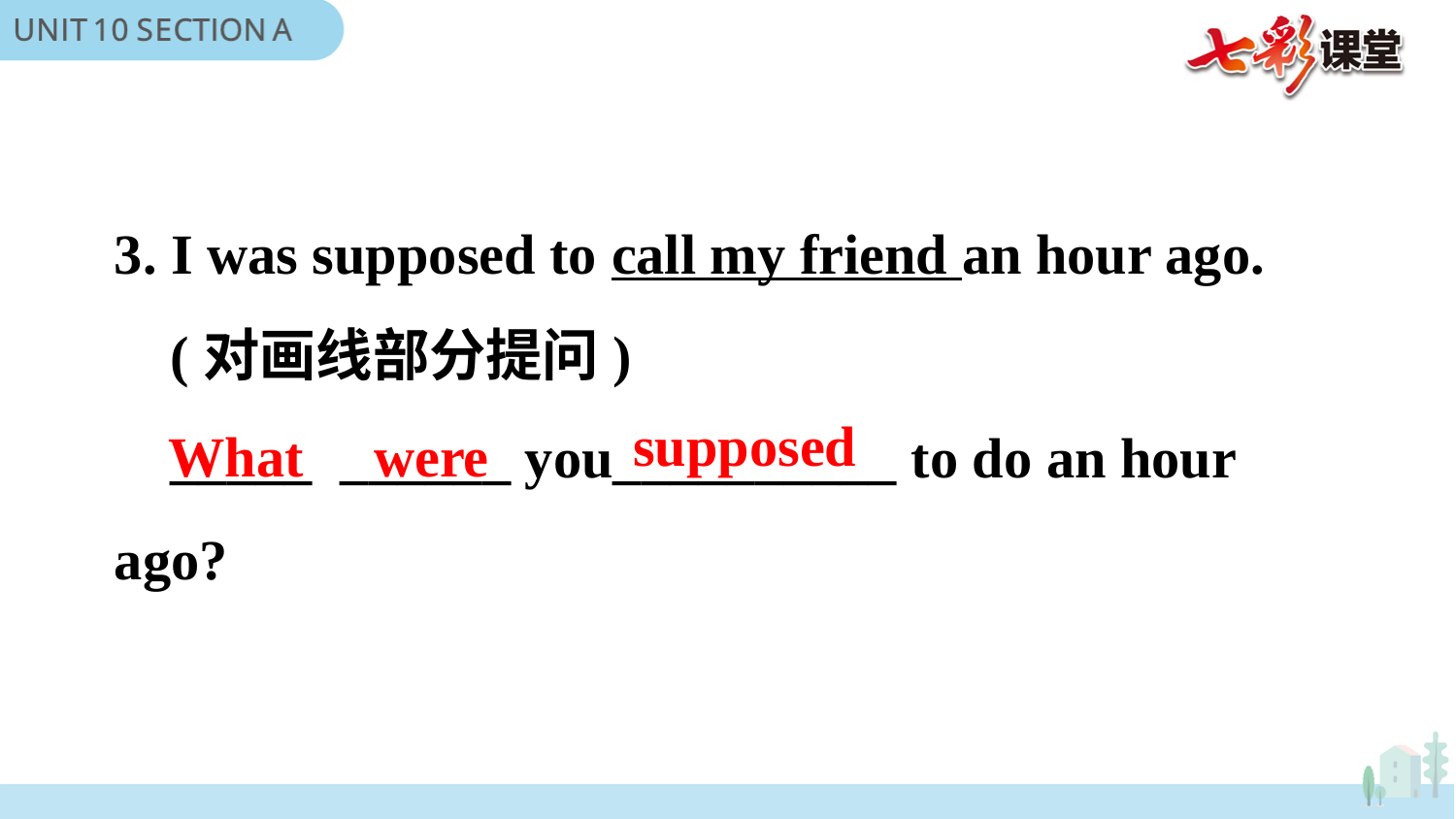

3. I was supposed to call my friend an hour ago.
    (对画线部分提问)
    _____  ______ you__________ to do an hour ago?
supposed
What     were